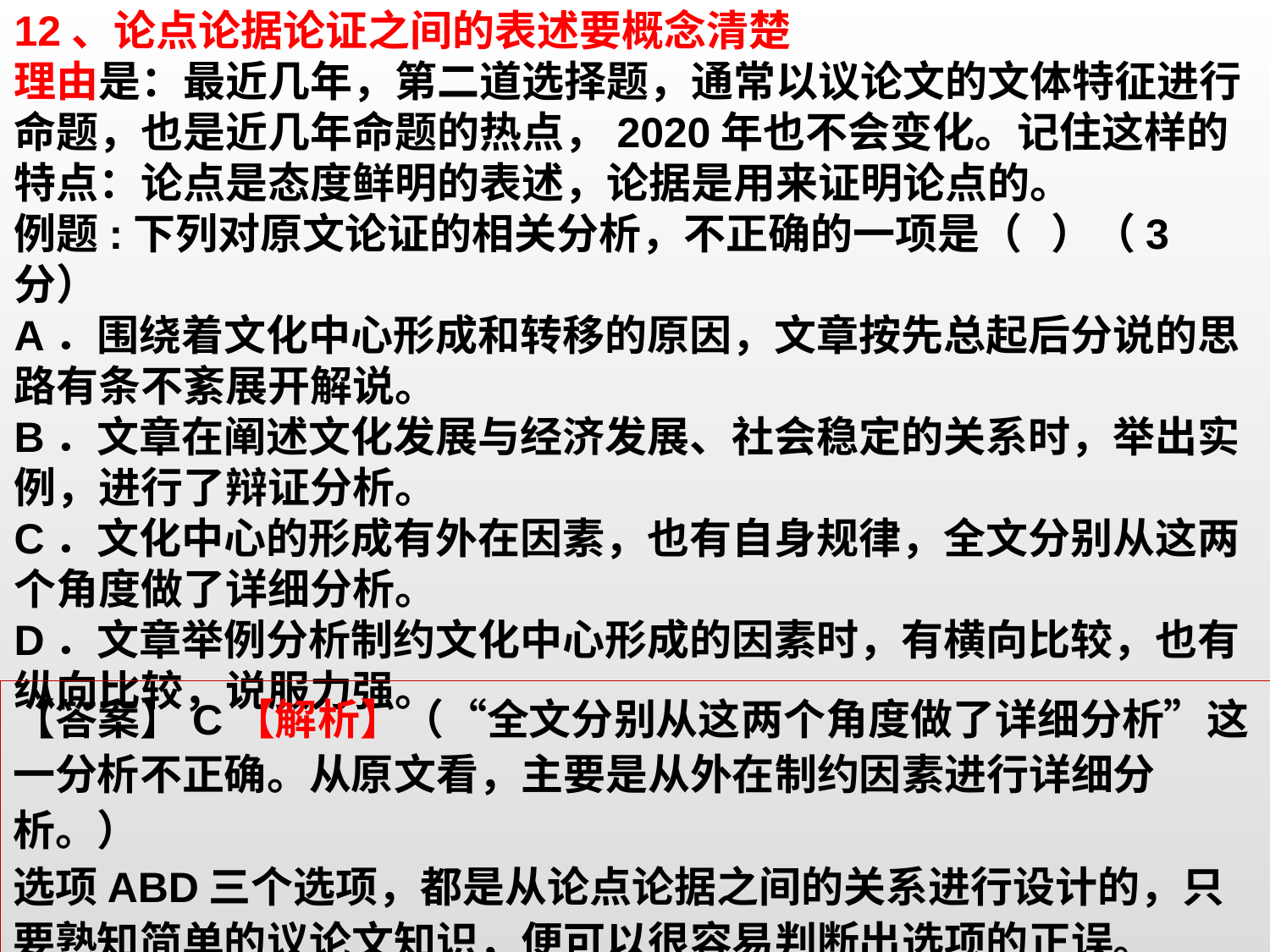

12、论点论据论证之间的表述要概念清楚
理由是：最近几年，第二道选择题，通常以议论文的文体特征进行命题，也是近几年命题的热点，2020年也不会变化。记住这样的特点：论点是态度鲜明的表述，论据是用来证明论点的。
例题:下列对原文论证的相关分析，不正确的一项是（   ）（3分）
A．围绕着文化中心形成和转移的原因，文章按先总起后分说的思路有条不紊展开解说。
B．文章在阐述文化发展与经济发展、社会稳定的关系时，举出实例，进行了辩证分析。
C．文化中心的形成有外在因素，也有自身规律，全文分别从这两个角度做了详细分析。
D．文章举例分析制约文化中心形成的因素时，有横向比较，也有纵向比较，说服力强。
【答案】C【解析】（“全文分别从这两个角度做了详细分析”这一分析不正确。从原文看，主要是从外在制约因素进行详细分析。）
选项ABD三个选项，都是从论点论据之间的关系进行设计的，只要熟知简单的议论文知识，便可以很容易判断出选项的正误。